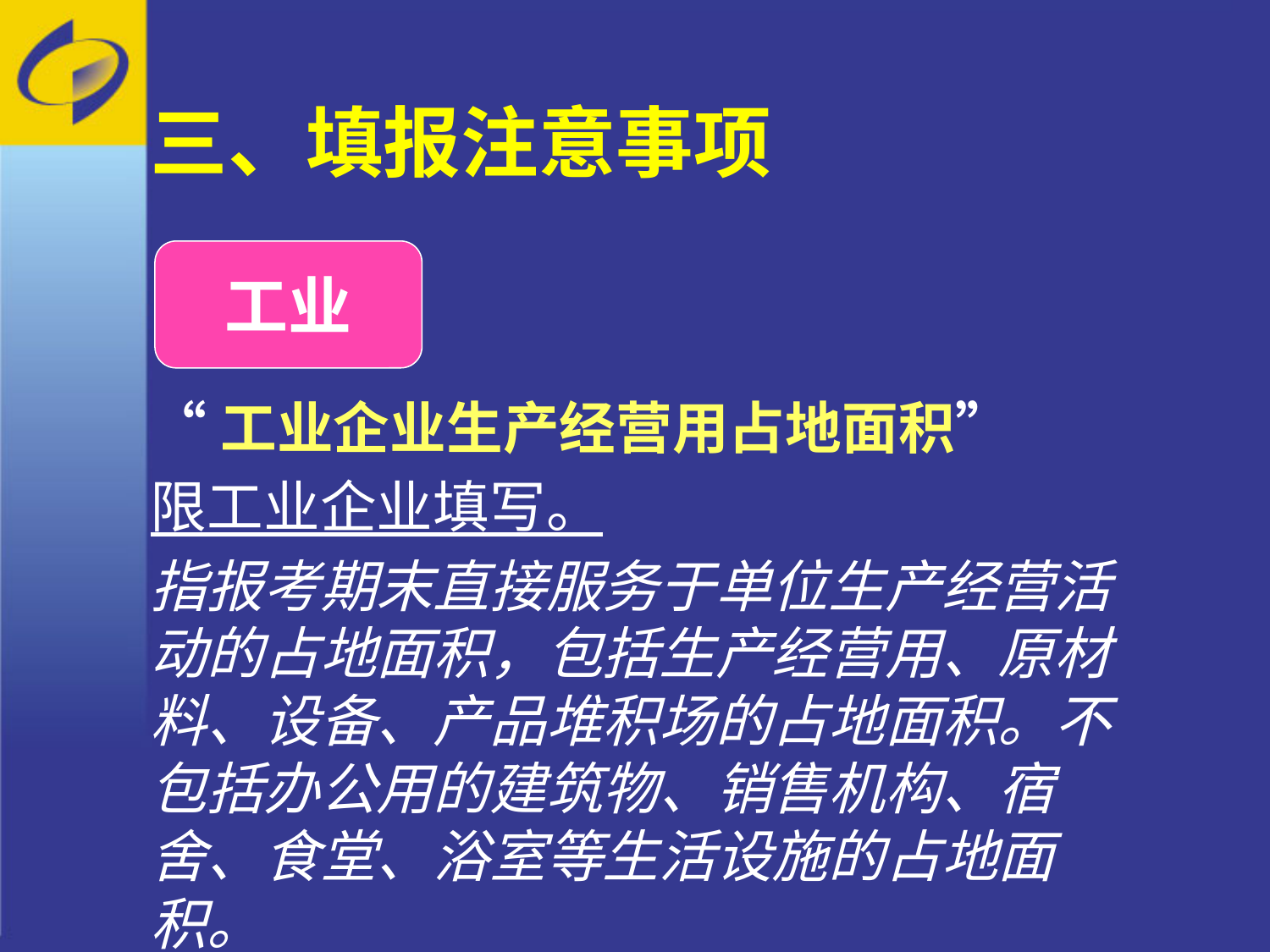

三、填报注意事项
工业
“工业企业生产经营用占地面积”
限工业企业填写。
指报考期末直接服务于单位生产经营活动的占地面积，包括生产经营用、原材料、设备、产品堆积场的占地面积。不包括办公用的建筑物、销售机构、宿舍、食堂、浴室等生活设施的占地面积。